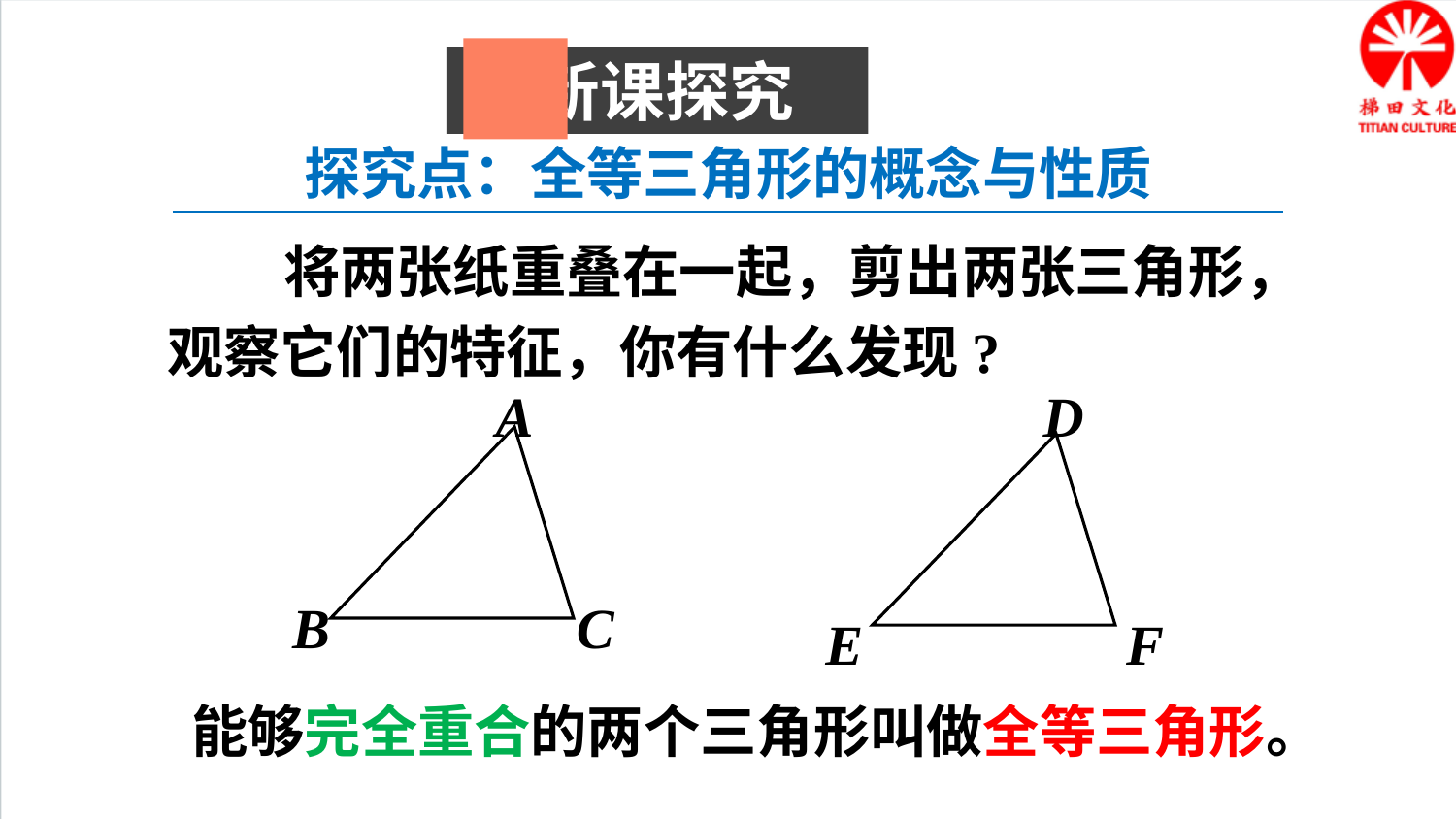

新课探究
探究点：全等三角形的概念与性质
        将两张纸重叠在一起，剪出两张三角形，
观察它们的特征，你有什么发现?
A

B
C
D

E
F
能够完全重合的两个三角形叫做全等三角形。